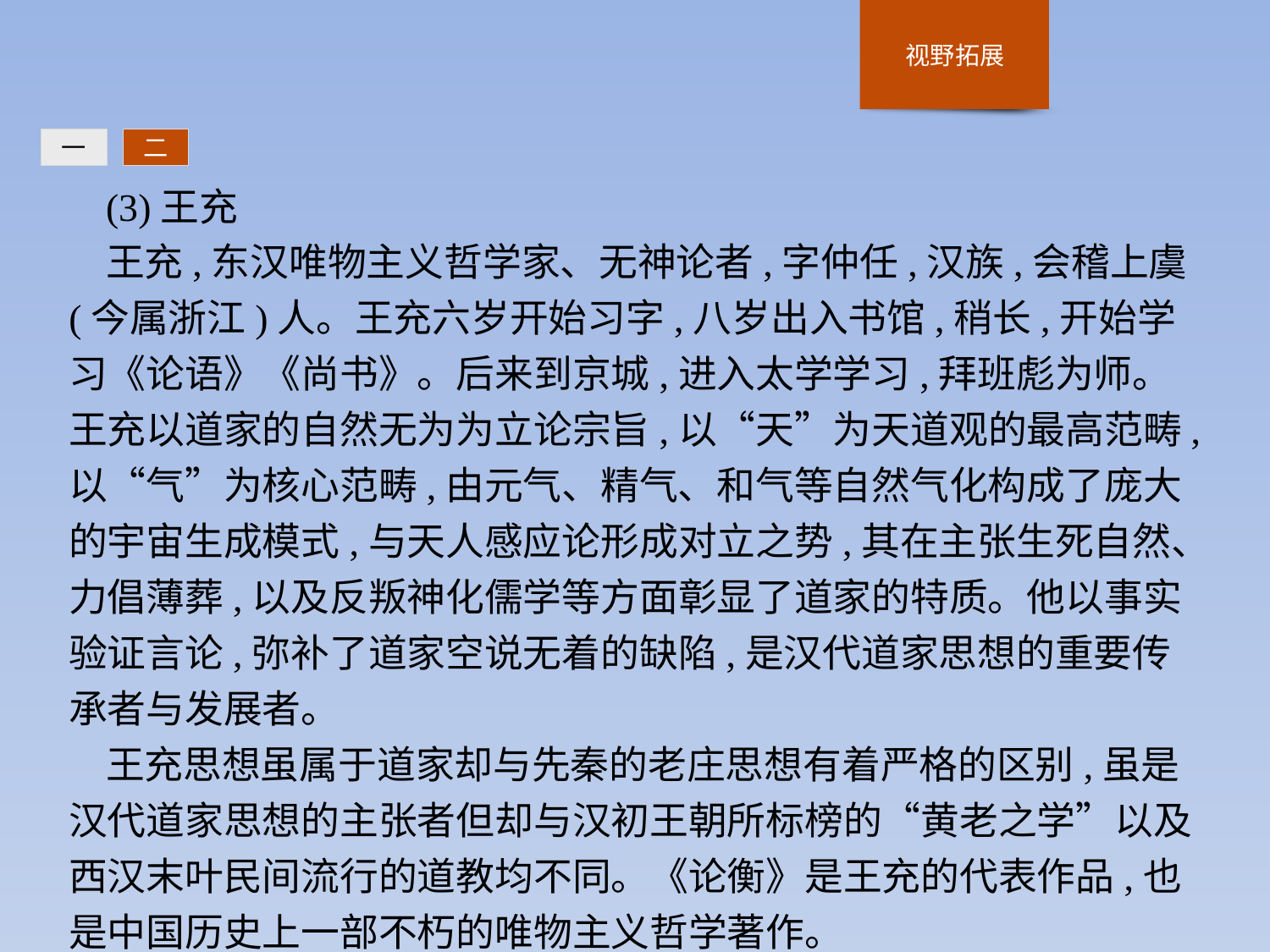

一
二
(3)王充
王充,东汉唯物主义哲学家、无神论者,字仲任,汉族,会稽上虞(今属浙江)人。王充六岁开始习字,八岁出入书馆,稍长,开始学习《论语》《尚书》。后来到京城,进入太学学习,拜班彪为师。王充以道家的自然无为为立论宗旨,以“天”为天道观的最高范畴,以“气”为核心范畴,由元气、精气、和气等自然气化构成了庞大的宇宙生成模式,与天人感应论形成对立之势,其在主张生死自然、力倡薄葬,以及反叛神化儒学等方面彰显了道家的特质。他以事实验证言论,弥补了道家空说无着的缺陷,是汉代道家思想的重要传承者与发展者。
王充思想虽属于道家却与先秦的老庄思想有着严格的区别,虽是汉代道家思想的主张者但却与汉初王朝所标榜的“黄老之学”以及西汉末叶民间流行的道教均不同。《论衡》是王充的代表作品,也是中国历史上一部不朽的唯物主义哲学著作。